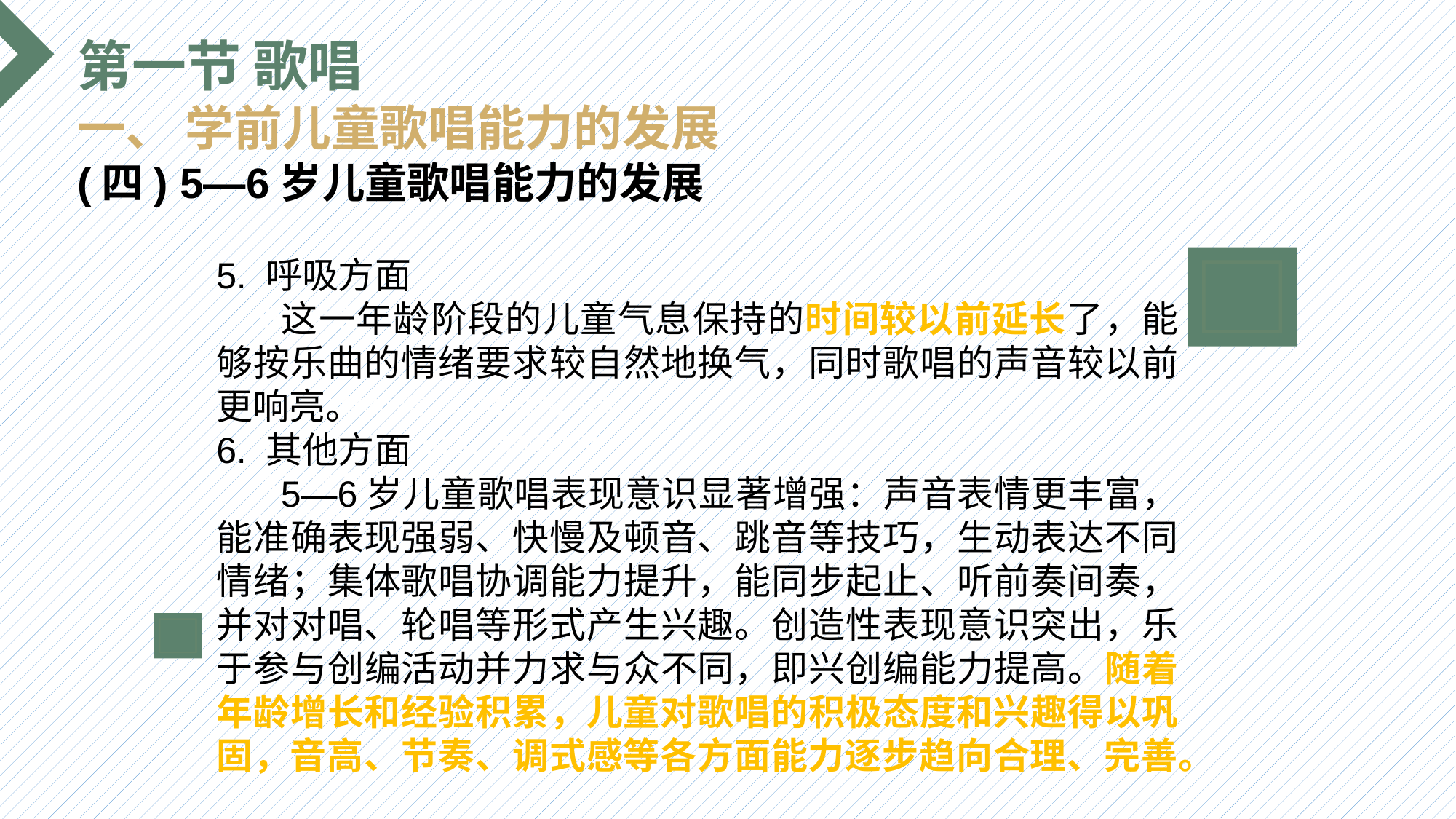

第一节 歌唱
一、 学前儿童歌唱能力的发展
(四) 5—6岁儿童歌唱能力的发展

5. 呼吸方面
      这一年龄阶段的儿童气息保持的时间较以前延长了，能够按乐曲的情绪要求较自然地换气，同时歌唱的声音较以前更响亮。
6. 其他方面
      5—6岁儿童歌唱表现意识显著增强：声音表情更丰富，能准确表现强弱、快慢及顿音、跳音等技巧，生动表达不同情绪；集体歌唱协调能力提升，能同步起止、听前奏间奏，并对对唱、轮唱等形式产生兴趣。创造性表现意识突出，乐于参与创编活动并力求与众不同，即兴创编能力提高。随着年龄增长和经验积累，儿童对歌唱的积极态度和兴趣得以巩固，音高、节奏、调式感等各方面能力逐步趋向合理、完善。

选题背景
输入您的内容，请简要说明，言简意赅即可输入您的内容，请简要说明，言简意赅即可输入您的内容，请简要说明，言简意赅即可输入您的内容，请简要说明，言简意赅即可